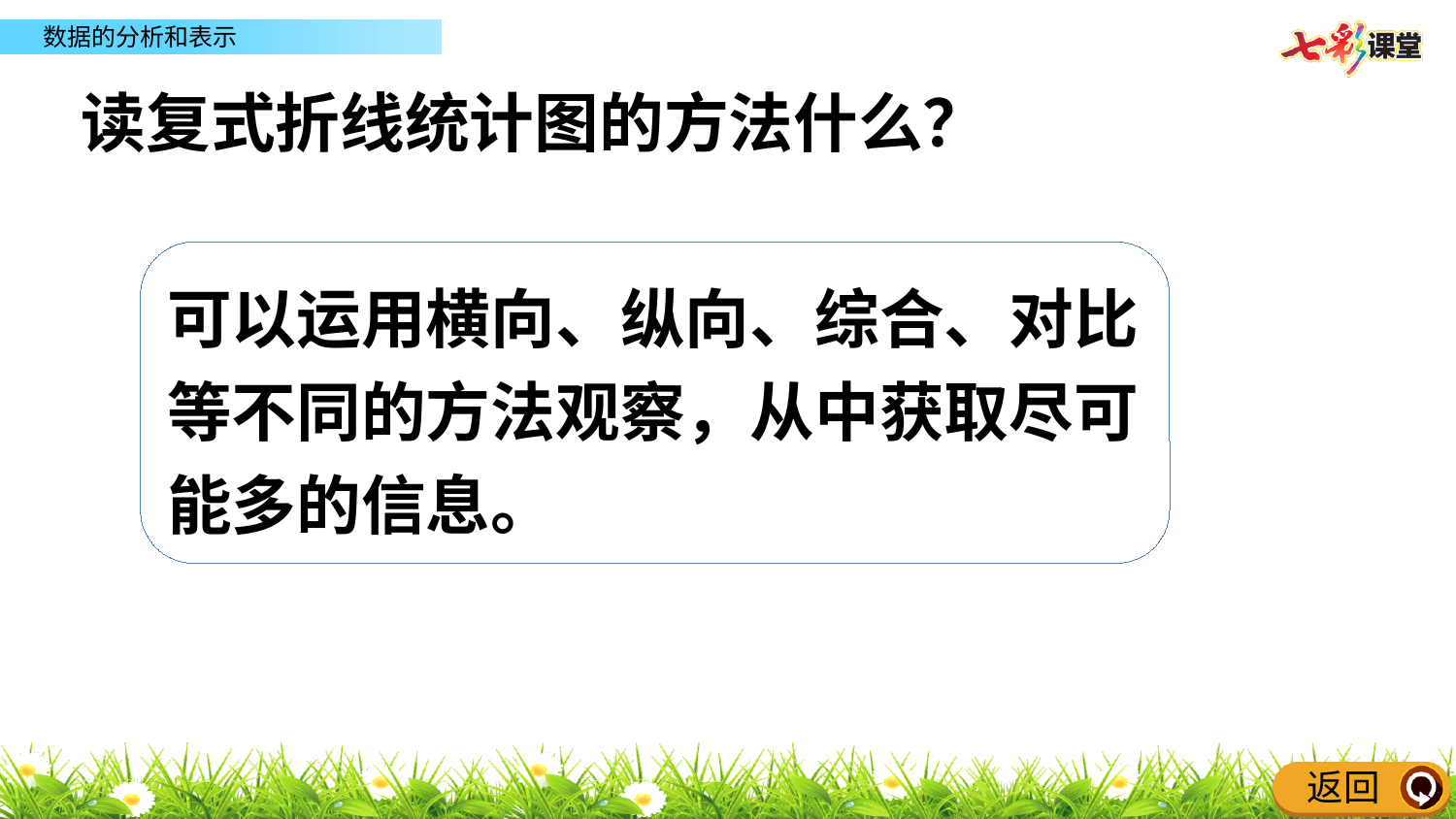

读复式折线统计图的方法什么？
可以运用横向、纵向、综合、对比等不同的方法观察，从中获取尽可能多的信息。